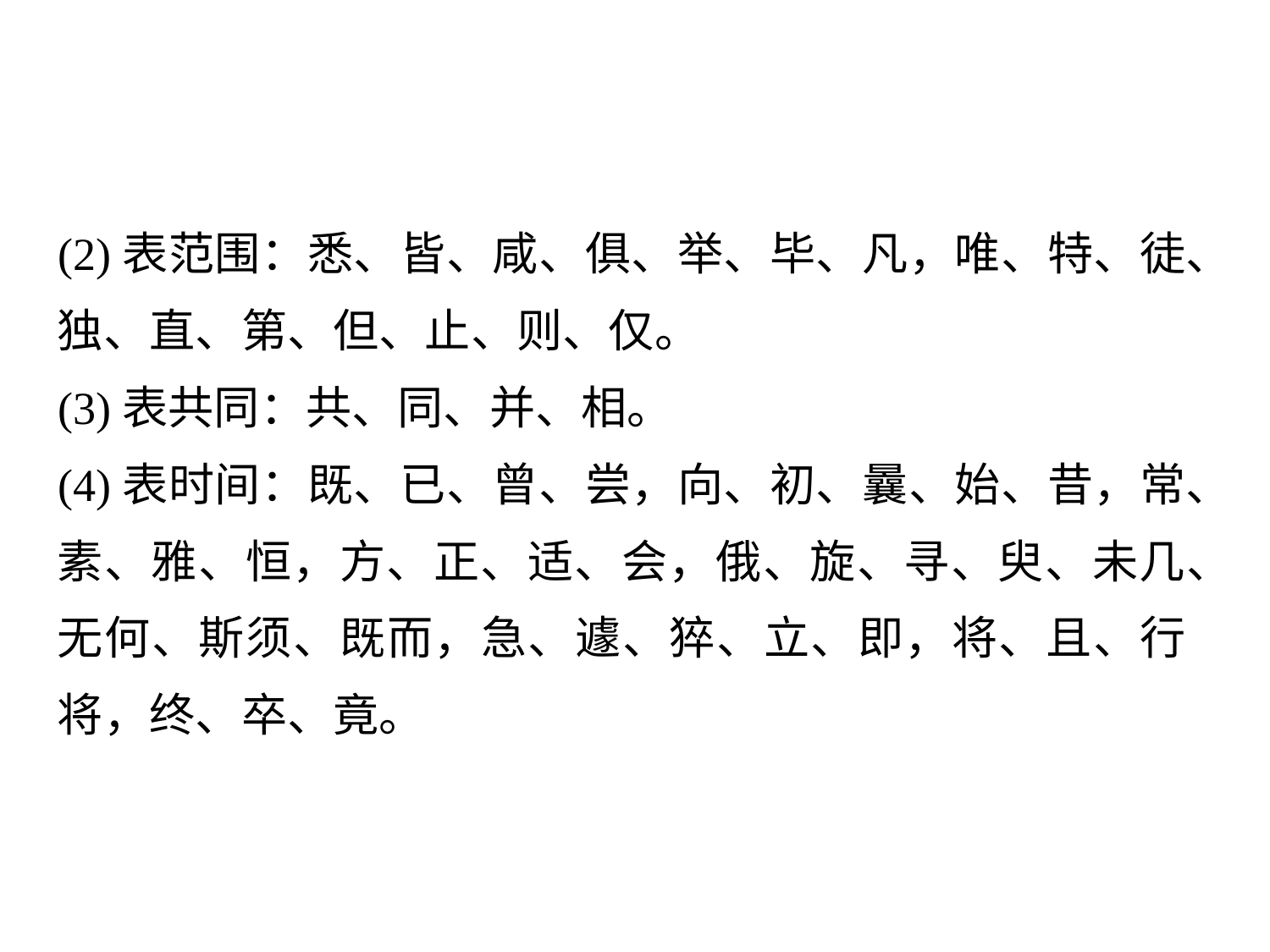

(2)表范围：悉、皆、咸、俱、举、毕、凡，唯、特、徒、独、直、第、但、止、则、仅。
(3)表共同：共、同、并、相。
(4)表时间：既、已、曾、尝，向、初、曩、始、昔，常、素、雅、恒，方、正、适、会，俄、旋、寻、臾、未几、无何、斯须、既而，急、遽、猝、立、即，将、且、行将，终、卒、竟。